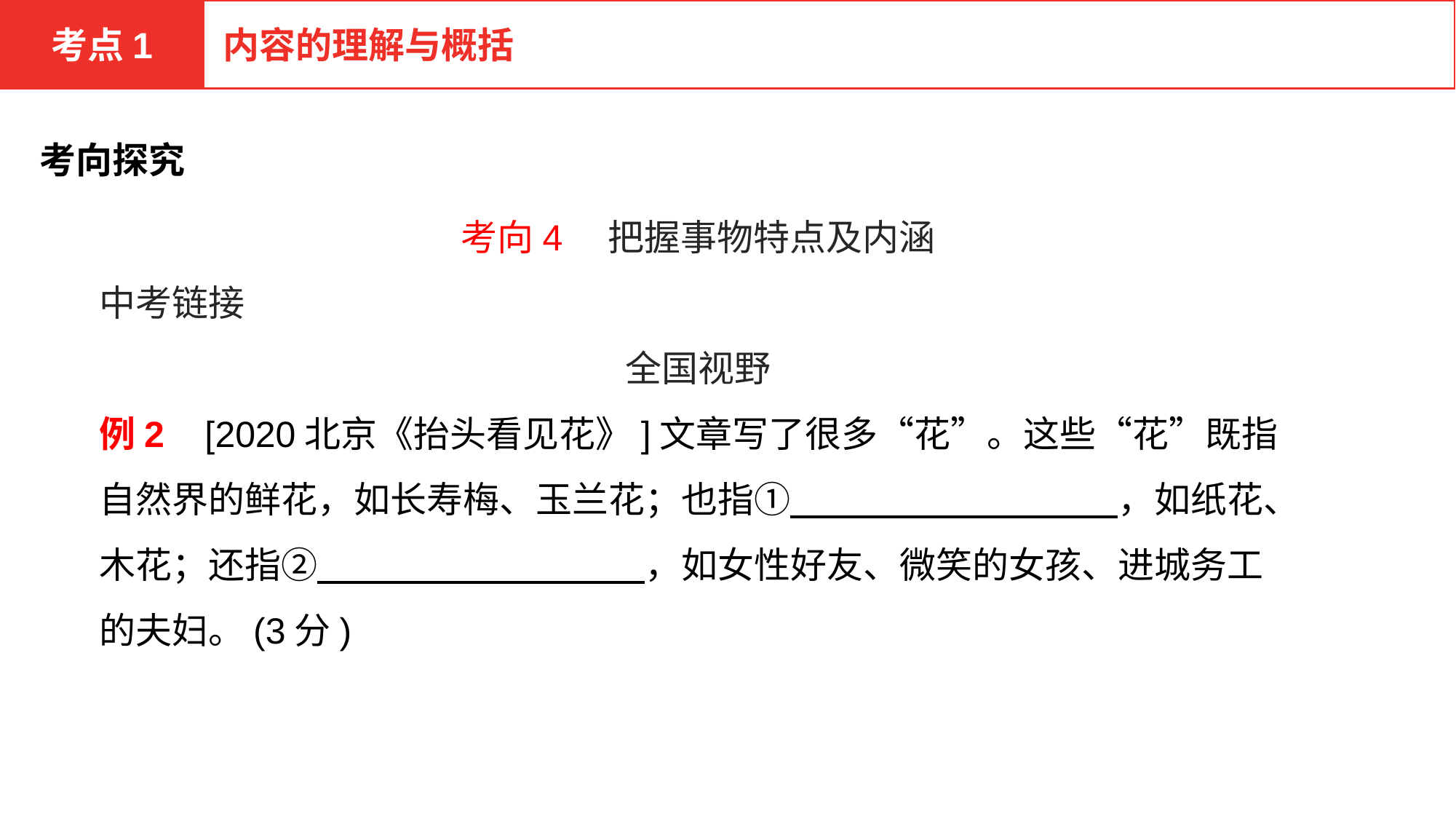

考点1
内容的理解与概括
考向探究
考向4　把握事物特点及内涵
中考链接
全国视野
例2    [2020北京《抬头看见花》]文章写了很多“花”。这些“花”既指自然界的鲜花，如长寿梅、玉兰花；也指①　　　　　　　　　，如纸花、木花；还指②　　　　　　　　　，如女性好友、微笑的女孩、进城务工的夫妇。(3分)